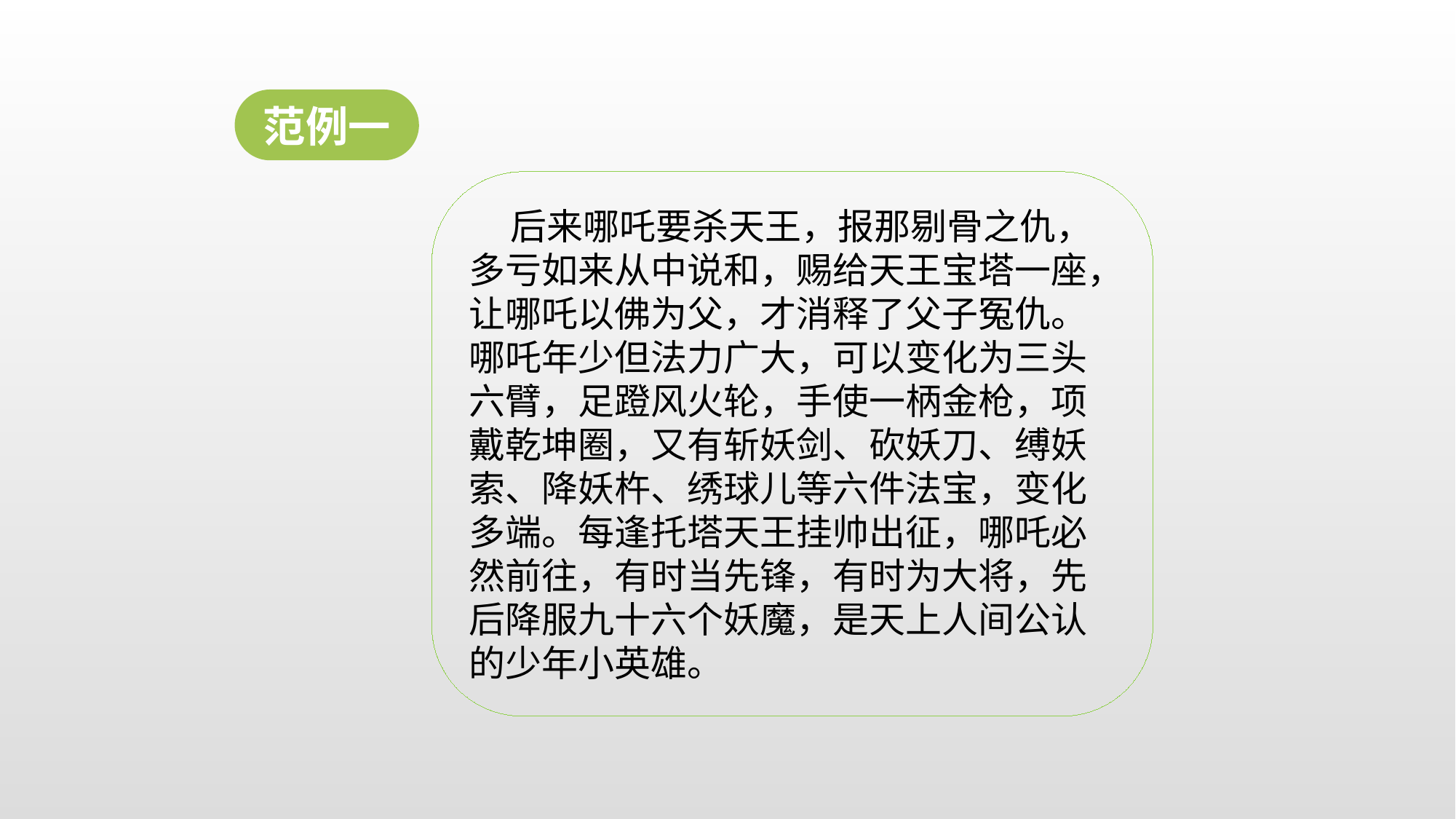

范例一
    后来哪吒要杀天王，报那剔骨之仇，多亏如来从中说和，赐给天王宝塔一座，让哪吒以佛为父，才消释了父子冤仇。哪吒年少但法力广大，可以变化为三头六臂，足蹬风火轮，手使一柄金枪，项戴乾坤圈，又有斩妖剑、砍妖刀、缚妖索、降妖杵、绣球儿等六件法宝，变化多端。每逢托塔天王挂帅出征，哪吒必然前往，有时当先锋，有时为大将，先后降服九十六个妖魔，是天上人间公认的少年小英雄。